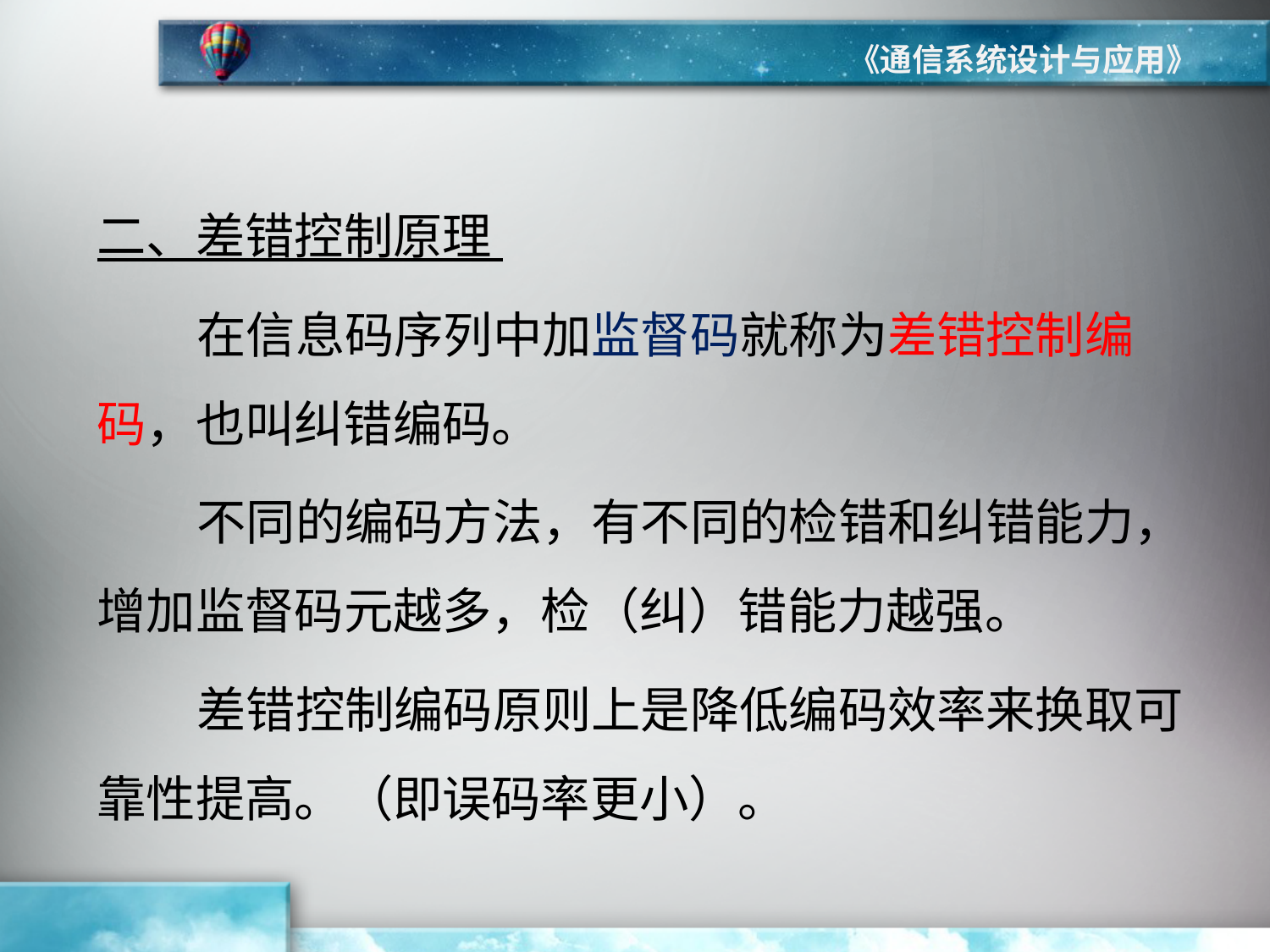

《通信系统设计与应用》
二、差错控制原理
        在信息码序列中加监督码就称为差错控制编码，也叫纠错编码。
        不同的编码方法，有不同的检错和纠错能力，增加监督码元越多，检（纠）错能力越强。
        差错控制编码原则上是降低编码效率来换取可靠性提高。（即误码率更小）。